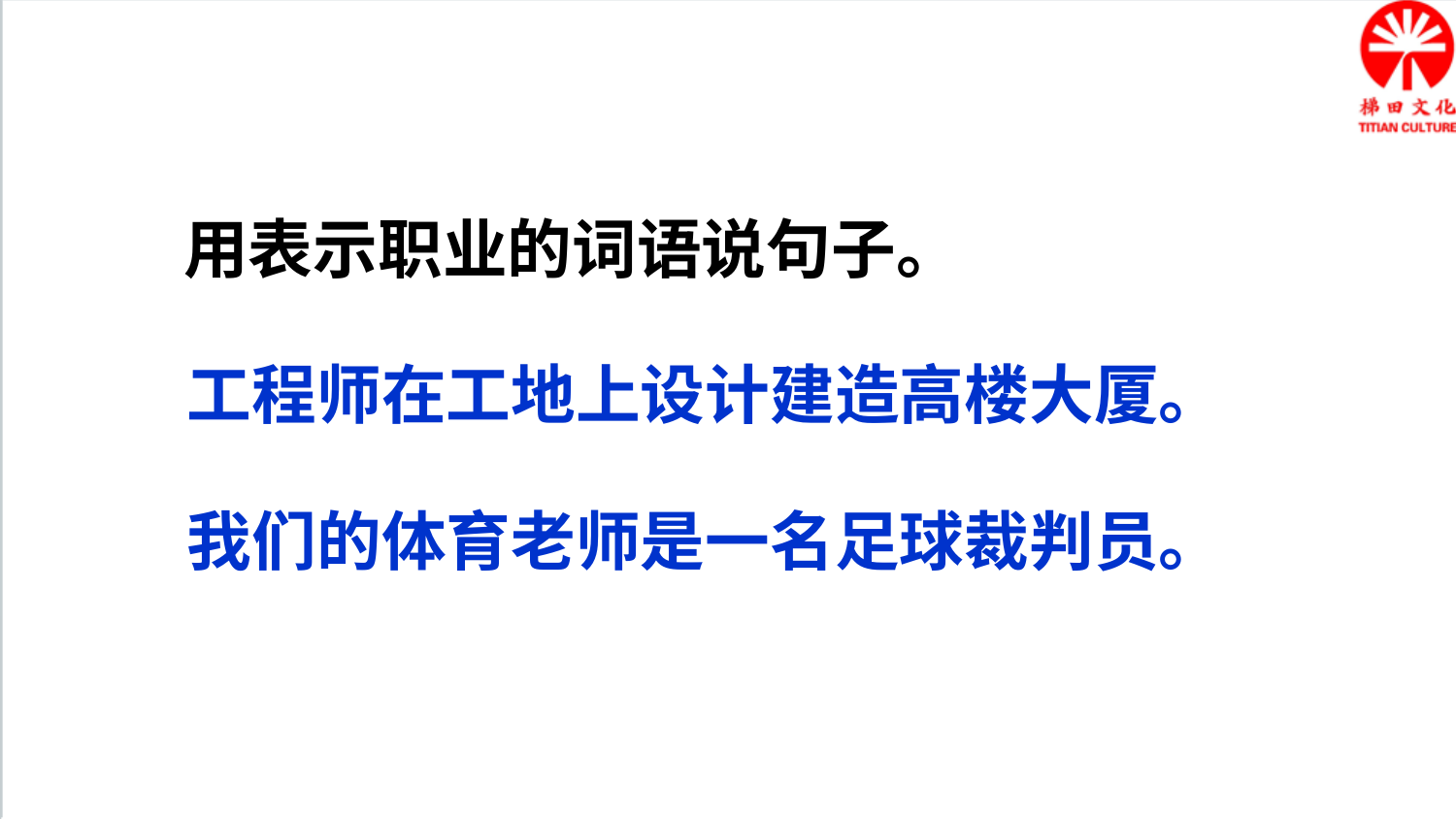

用表示职业的词语说句子。
工程师在工地上设计建造高楼大厦。
我们的体育老师是一名足球裁判员。